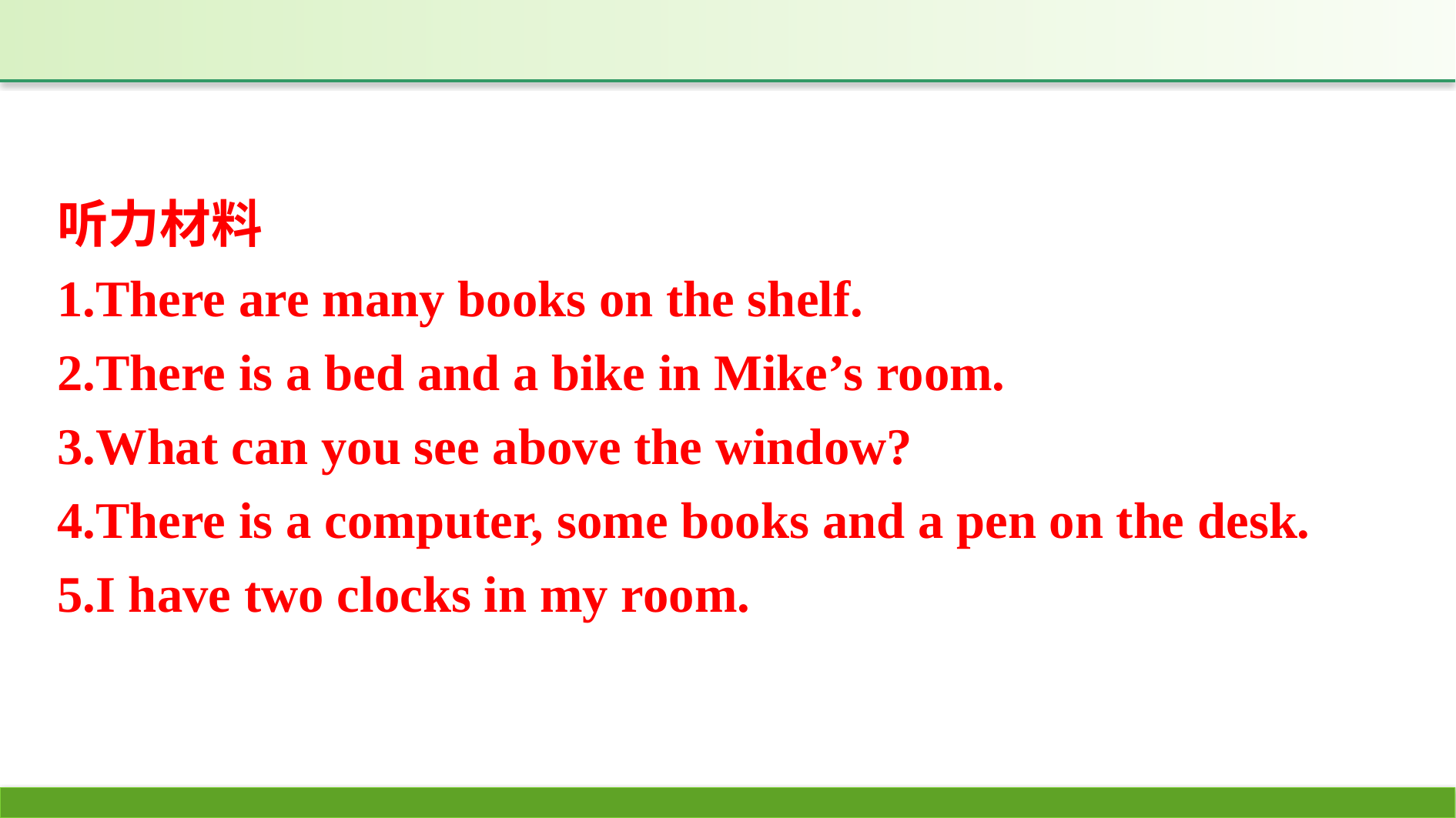

听力材料
1.There are many books on the shelf.
2.There is a bed and a bike in Mike’s room.
3.What can you see above the window?
4.There is a computer, some books and a pen on the desk.
5.I have two clocks in my room.